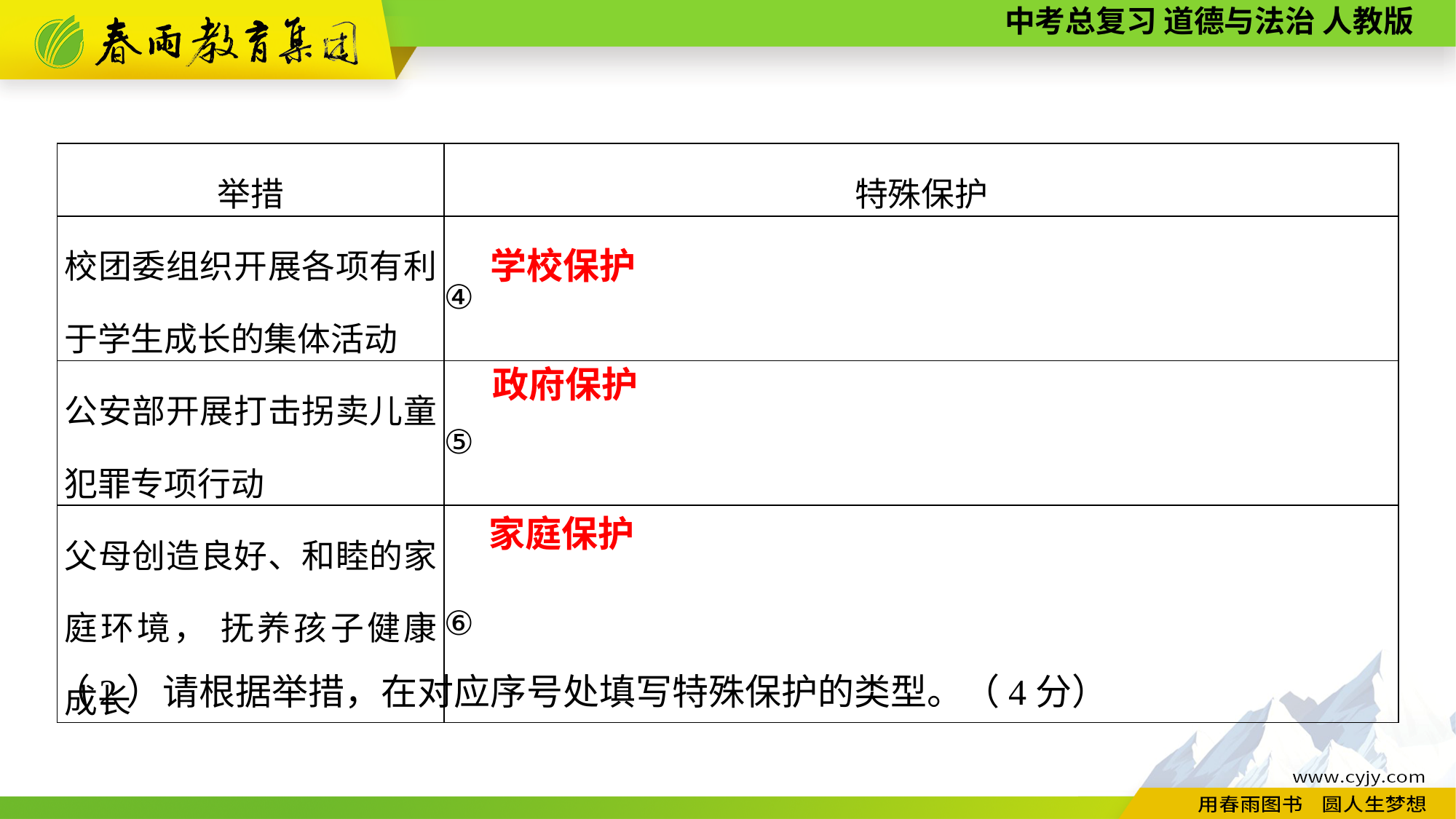

| 举措 | 特殊保护 |
| --- | --- |
| 校团委组织开展各项有利于学生成长的集体活动 | ④ |
| 公安部开展打击拐卖儿童犯罪专项行动 | ⑤ |
| 父母创造良好、和睦的家庭环境， 抚养孩子健康成长 | ⑥ |
学校保护
政府保护
家庭保护
（2）请根据举措，在对应序号处填写特殊保护的类型。（4分）